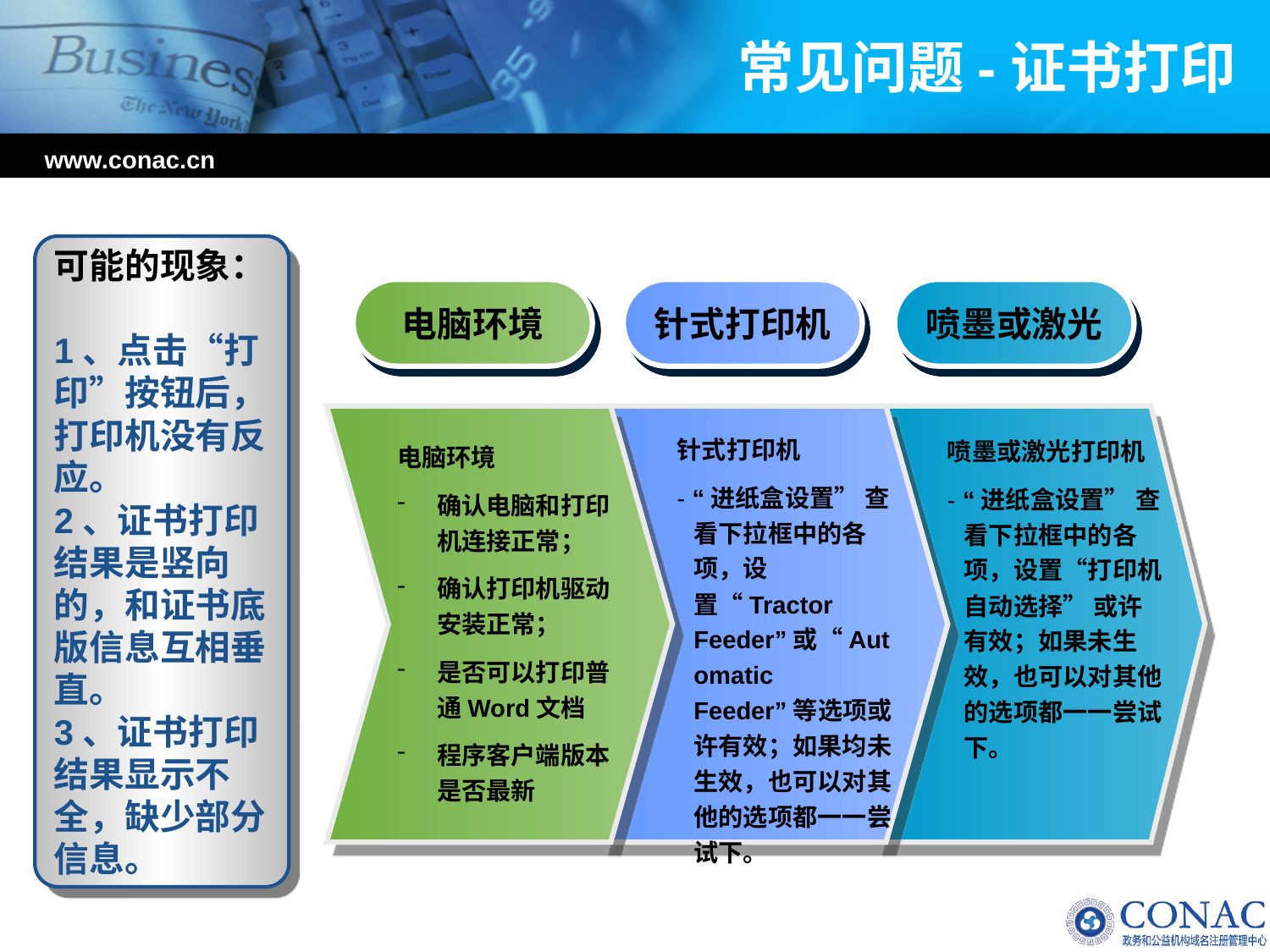

# 常见问题-证书打印
www.conac.cn
可能的现象：

1、点击“打印”按钮后，打印机没有反应。
2、证书打印结果是竖向的，和证书底版信息互相垂直。
3、证书打印结果显示不全，缺少部分信息。
电脑环境
针式打印机
喷墨或激光

针式打印机
- “进纸盒设置” 查看下拉框中的各项，设置“Tractor Feeder”或“Automatic Feeder”等选项或许有效；如果均未生效，也可以对其他的选项都一一尝试下。
喷墨或激光打印机
- “进纸盒设置” 查看下拉框中的各项，设置“打印机自动选择” 或许有效；如果未生效，也可以对其他的选项都一一尝试下。

电脑环境
确认电脑和打印机连接正常；
确认打印机驱动安装正常；
是否可以打印普通Word文档
程序客户端版本是否最新